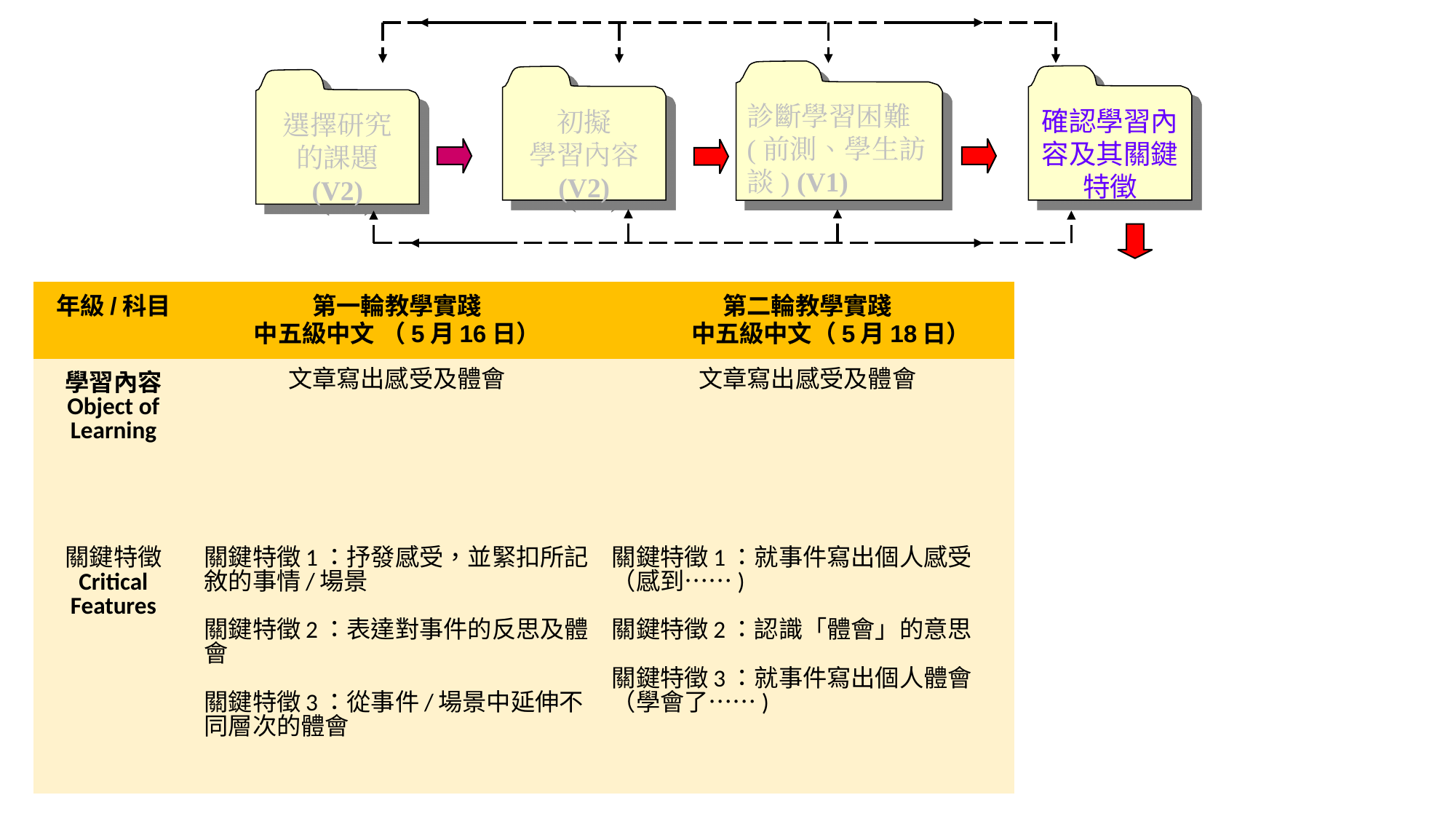

診斷學習困難 (前測、學生訪談) (V1)

確認學習內容及其關鍵特徵

初擬
學習內容
(V2)

選擇研究
的課題
(V2)

| 年級/科目 | 第一輪教學實踐 中五級中文 （5月16日） | 第二輪教學實踐 中五級中文（5月18日） |
| --- | --- | --- |
| 學習內容 Object of Learning | 文章寫出感受及體會 | 文章寫出感受及體會 |
| 關鍵特徵 Critical Features | 關鍵特徵1：抒發感受，並緊扣所記敘的事情/場景 關鍵特徵2：表達對事件的反思及體會 關鍵特徵3：從事件/場景中延伸不同層次的體會 | 關鍵特徵1：就事件寫出個人感受（感到⋯⋯) 關鍵特徵2：認識「體會」的意思 關鍵特徵3：就事件寫出個人體會（學會了⋯⋯) |